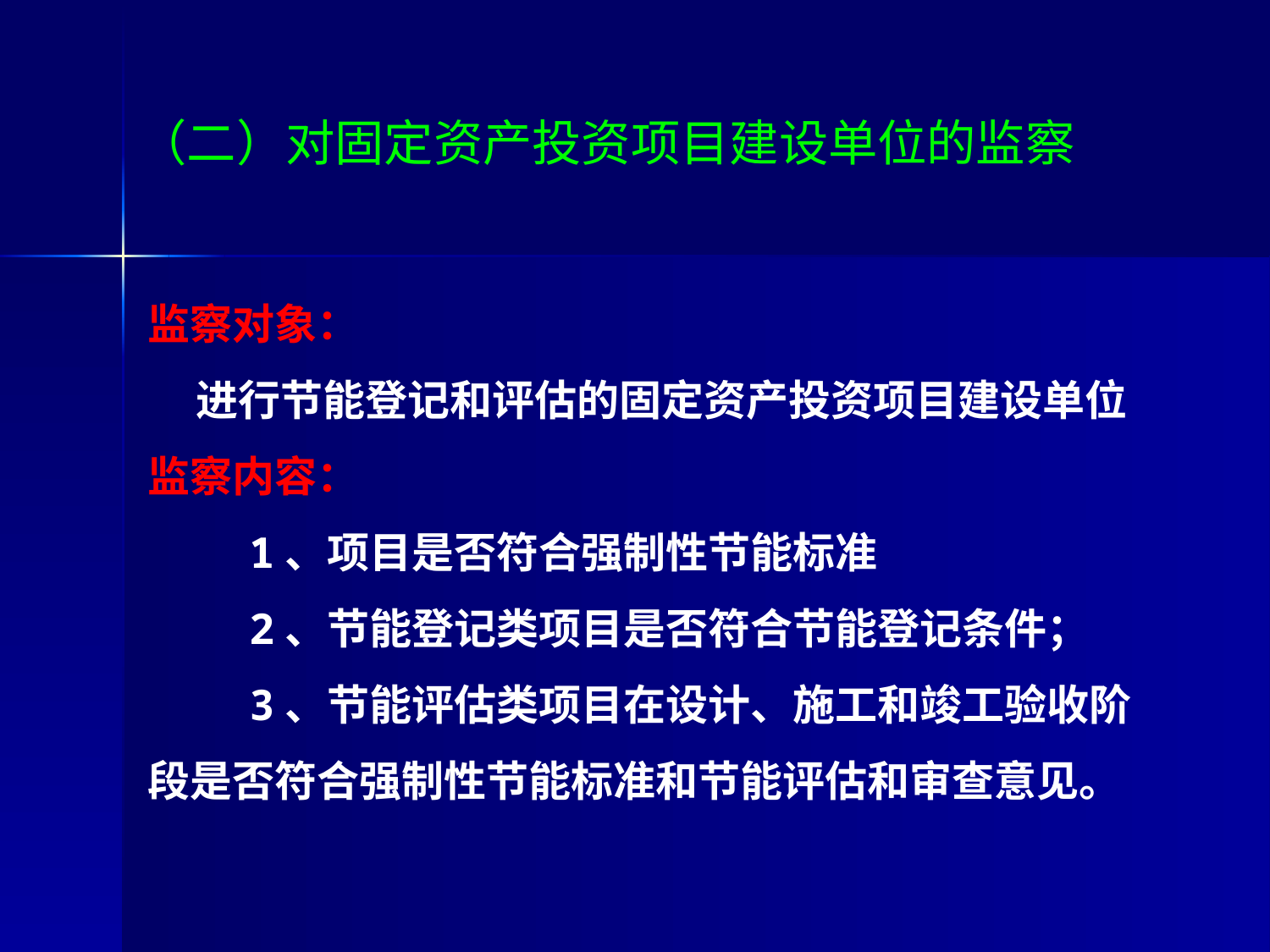

# （二）对固定资产投资项目建设单位的监察
监察对象：
    进行节能登记和评估的固定资产投资项目建设单位
监察内容：
    1、项目是否符合强制性节能标准
    2、节能登记类项目是否符合节能登记条件；
    3、节能评估类项目在设计、施工和竣工验收阶段是否符合强制性节能标准和节能评估和审查意见。